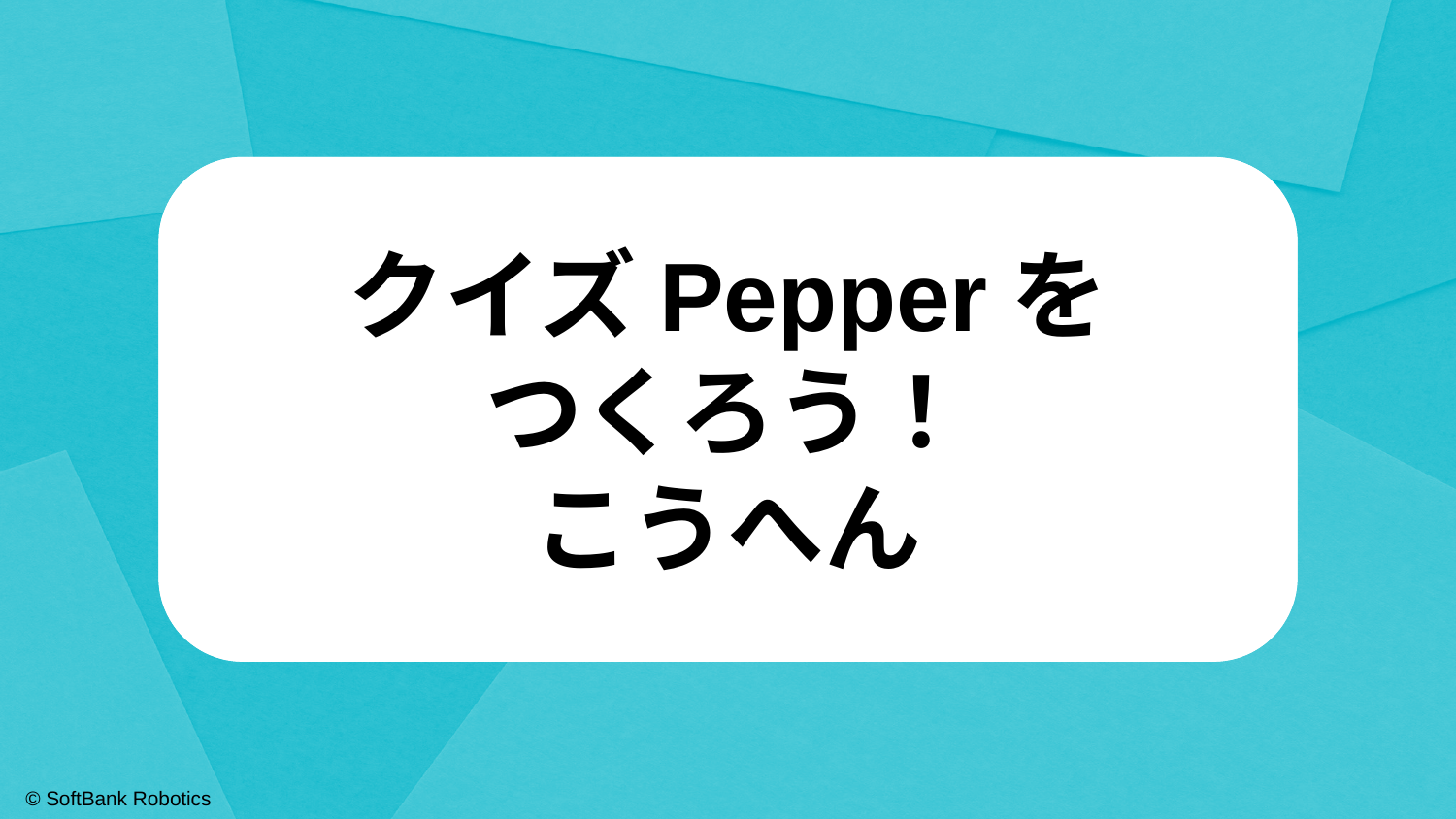

# クイズPepperを
つくろう！
こうへん
© SoftBank Robotics